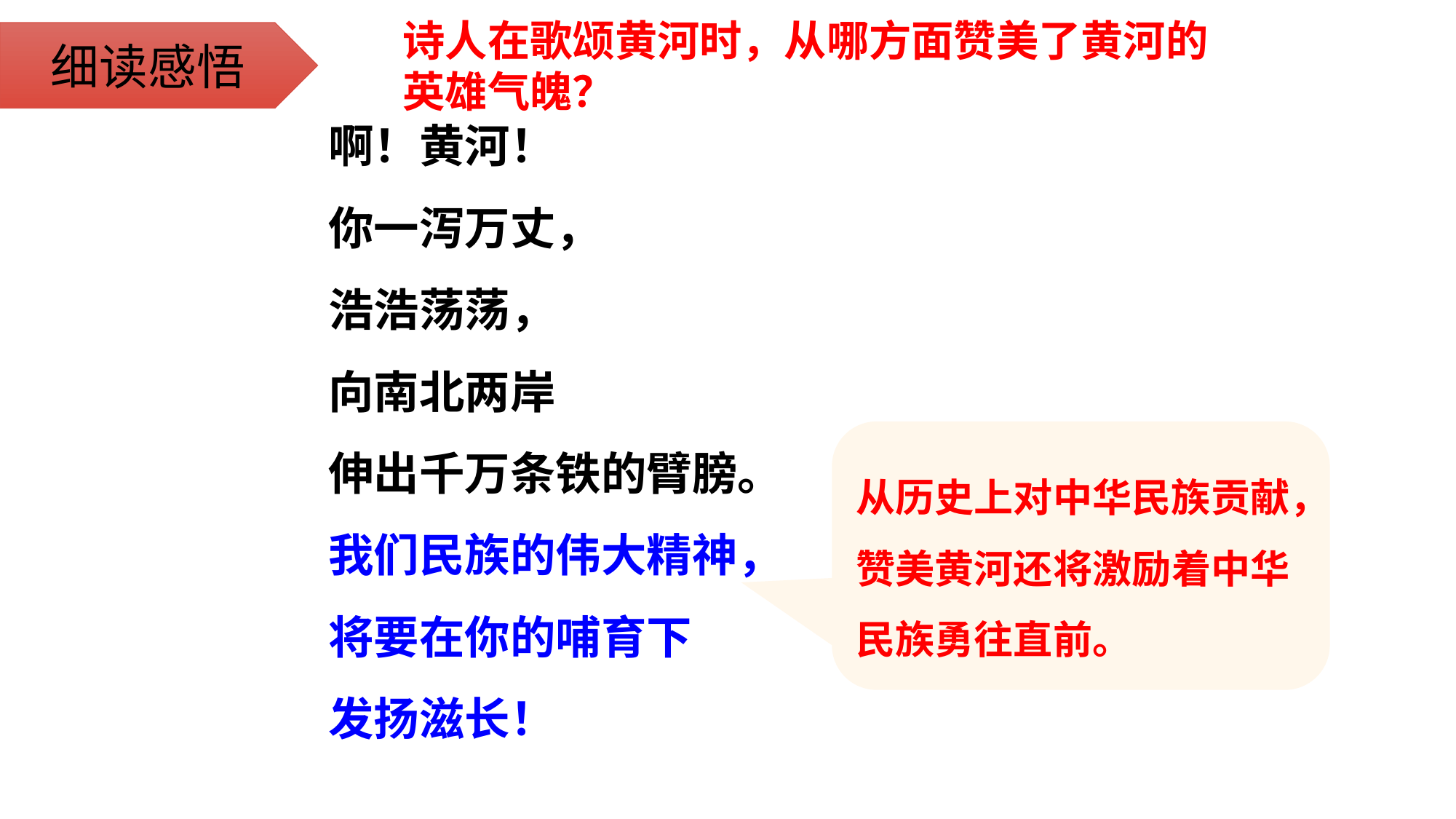

诗人在歌颂黄河时，从哪方面赞美了黄河的英雄气魄？
细读感悟
啊！黄河！
你一泻万丈，
浩浩荡荡，
向南北两岸
伸出千万条铁的臂膀。
我们民族的伟大精神，
将要在你的哺育下
发扬滋长！
从历史上对中华民族贡献，赞美黄河还将激励着中华民族勇往直前。